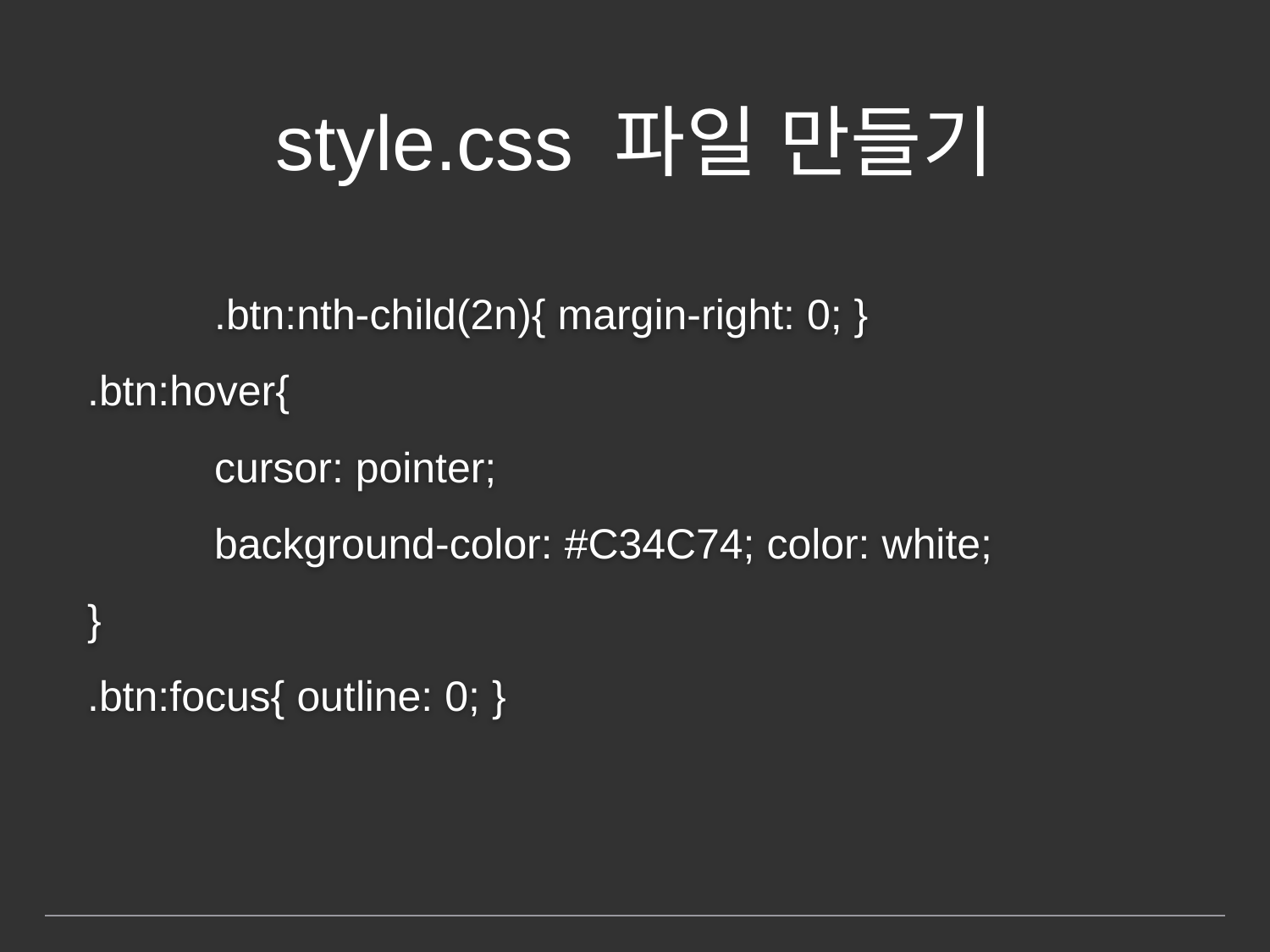

# style.css 파일 만들기
 	.btn:nth-child(2n){ margin-right: 0; }
.btn:hover{
	cursor: pointer;
	background-color: #C34C74; color: white;
}
.btn:focus{ outline: 0; }